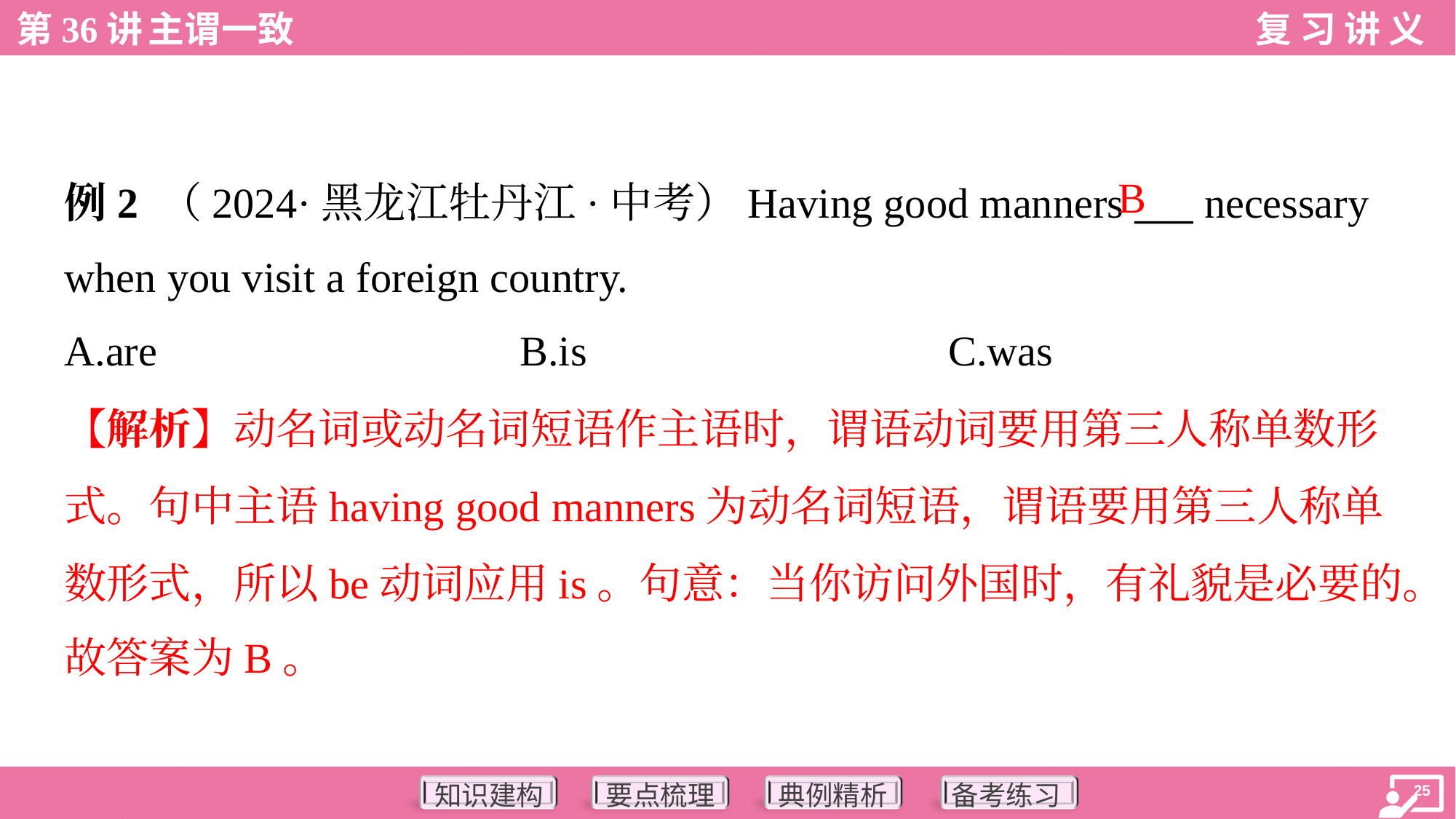

B
例2 （2024·黑龙江牡丹江·中考）Having good manners ___ necessary
when you visit a foreign country.
A.are	B.is	C.was
【解析】动名词或动名词短语作主语时，谓语动词要用第三人称单数形
式。句中主语having good manners为动名词短语，谓语要用第三人称单
数形式，所以be动词应用is。句意：当你访问外国时，有礼貌是必要的。
故答案为B。